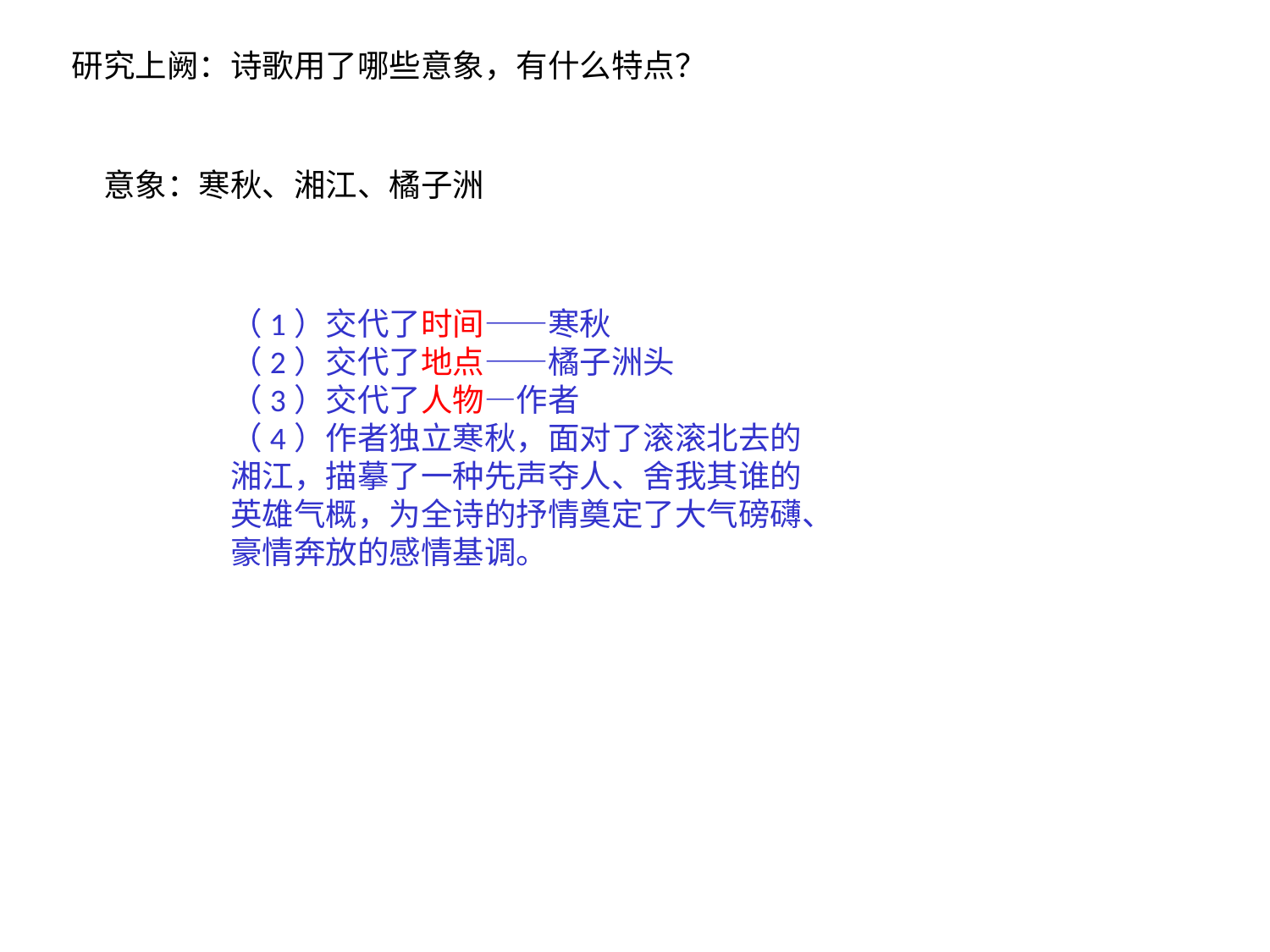

研究上阙：诗歌用了哪些意象，有什么特点？
意象：寒秋、湘江、橘子洲
（1）交代了时间——寒秋
（2）交代了地点——橘子洲头
（3）交代了人物—作者
（4）作者独立寒秋，面对了滚滚北去的湘江，描摹了一种先声夺人、舍我其谁的英雄气概，为全诗的抒情奠定了大气磅礴、豪情奔放的感情基调。